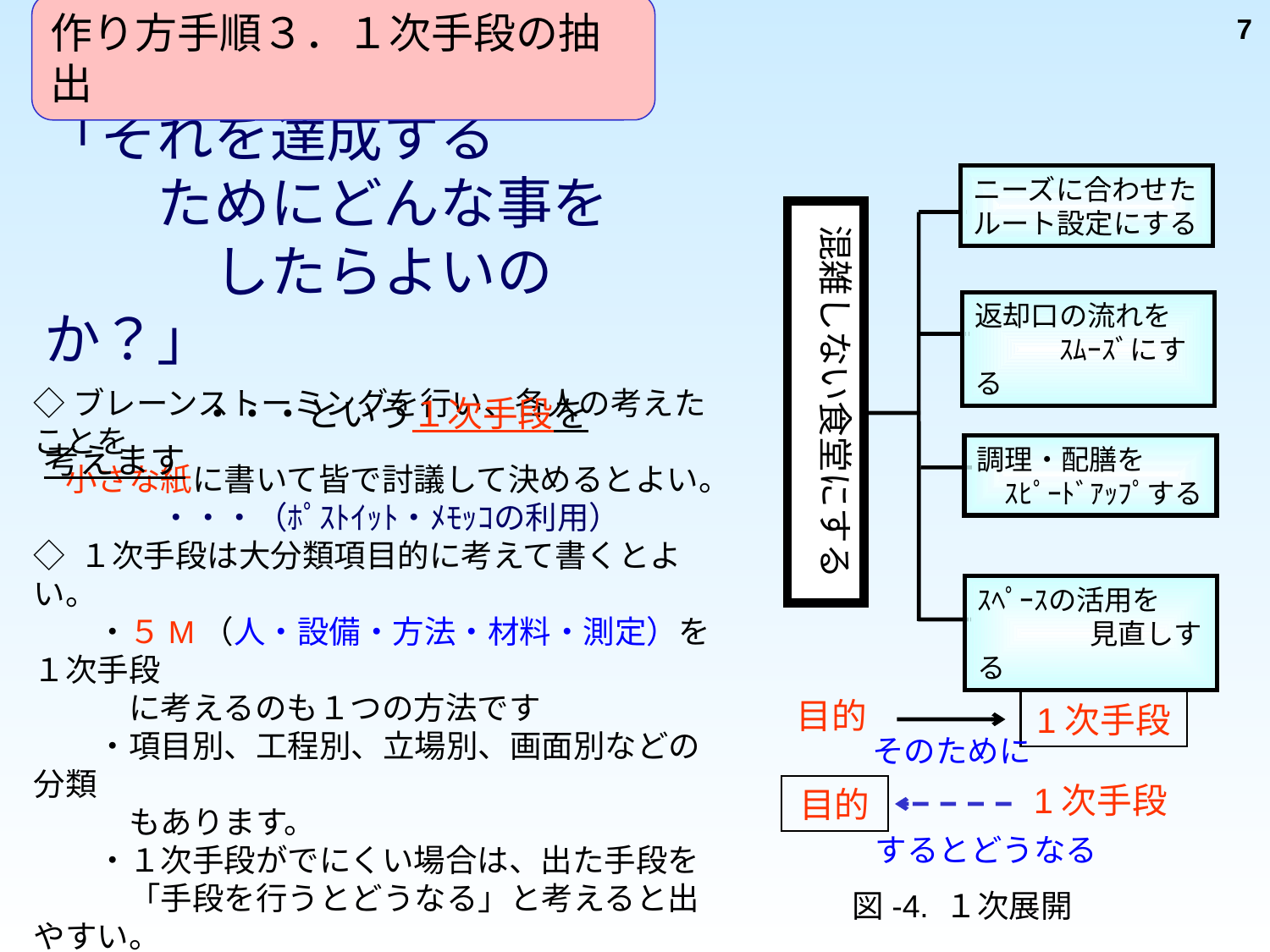

7
作り方手順３．１次手段の抽出
「それを達成する
　　ためにどんな事を
　　　したらよいのか？」
　　　　　　　　・・・という１次手段を考えます
ニーズに合わせたルート設定にする
混雑しない食堂にする

返却口の流れを
　　　ｽﾑｰｽﾞにする

◇ブレーンストーミングを行い、各人の考えたことを
　小さな紙に書いて皆で討議して決めるとよい。
　　　　・・・（ﾎﾟｽﾄｲｯﾄ・ﾒﾓｯｺの利用）
◇ １次手段は大分類項目的に考えて書くとよい。
　　・５M（人・設備・方法・材料・測定）を１次手段
　　　に考えるのも１つの方法です
　　・項目別、工程別、立場別、画面別などの分類
　　　もあります。
　　・１次手段がでにくい場合は、出た手段を
　　　「手段を行うとどうなる」と考えると出やすい。

◇１次手段が決まったら、
　　　基本目的と１次手段のつながり
　　　は、正しいかどうかチェックする。
　　　　　★１次手段→目的・・・筋が通っているか

調理・配膳を
　ｽﾋﾟｰﾄﾞｱｯﾌﾟする

ｽﾍﾟｰｽの活用を
　　　　見直しする

目的
1次手段

1次手段
目的

図-4. １次展開
そのために
するとどうなる